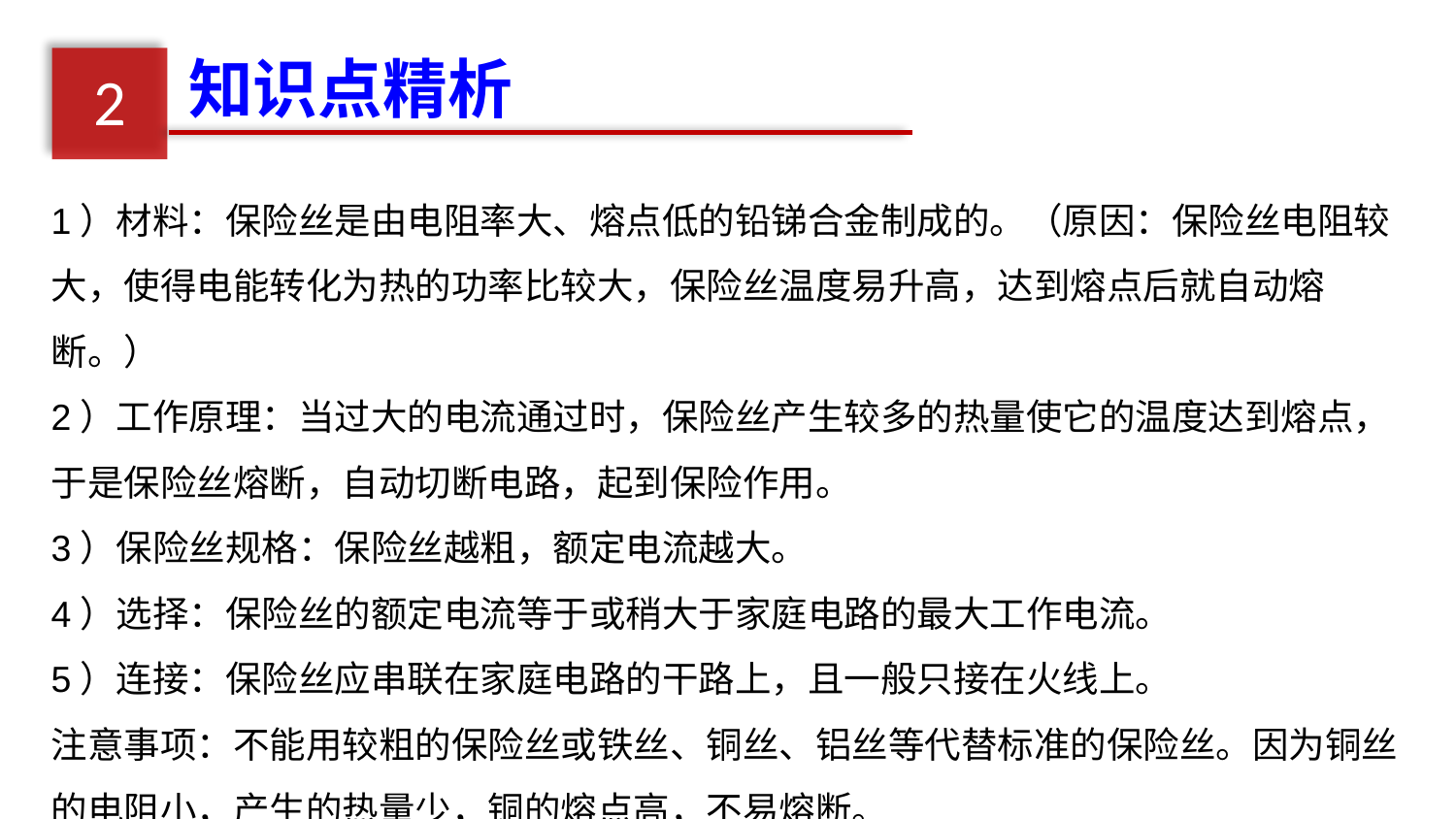

知识点精析

2
1）材料：保险丝是由电阻率大、熔点低的铅锑合金制成的。（原因：保险丝电阻较大，使得电能转化为热的功率比较大，保险丝温度易升高，达到熔点后就自动熔断。）
2）工作原理：当过大的电流通过时，保险丝产生较多的热量使它的温度达到熔点，于是保险丝熔断，自动切断电路，起到保险作用。
3）保险丝规格：保险丝越粗，额定电流越大。
4）选择：保险丝的额定电流等于或稍大于家庭电路的最大工作电流。
5）连接：保险丝应串联在家庭电路的干路上，且一般只接在火线上。
注意事项：不能用较粗的保险丝或铁丝、铜丝、铝丝等代替标准的保险丝。因为铜丝的电阻小，产生的热量少，铜的熔点高，不易熔断。